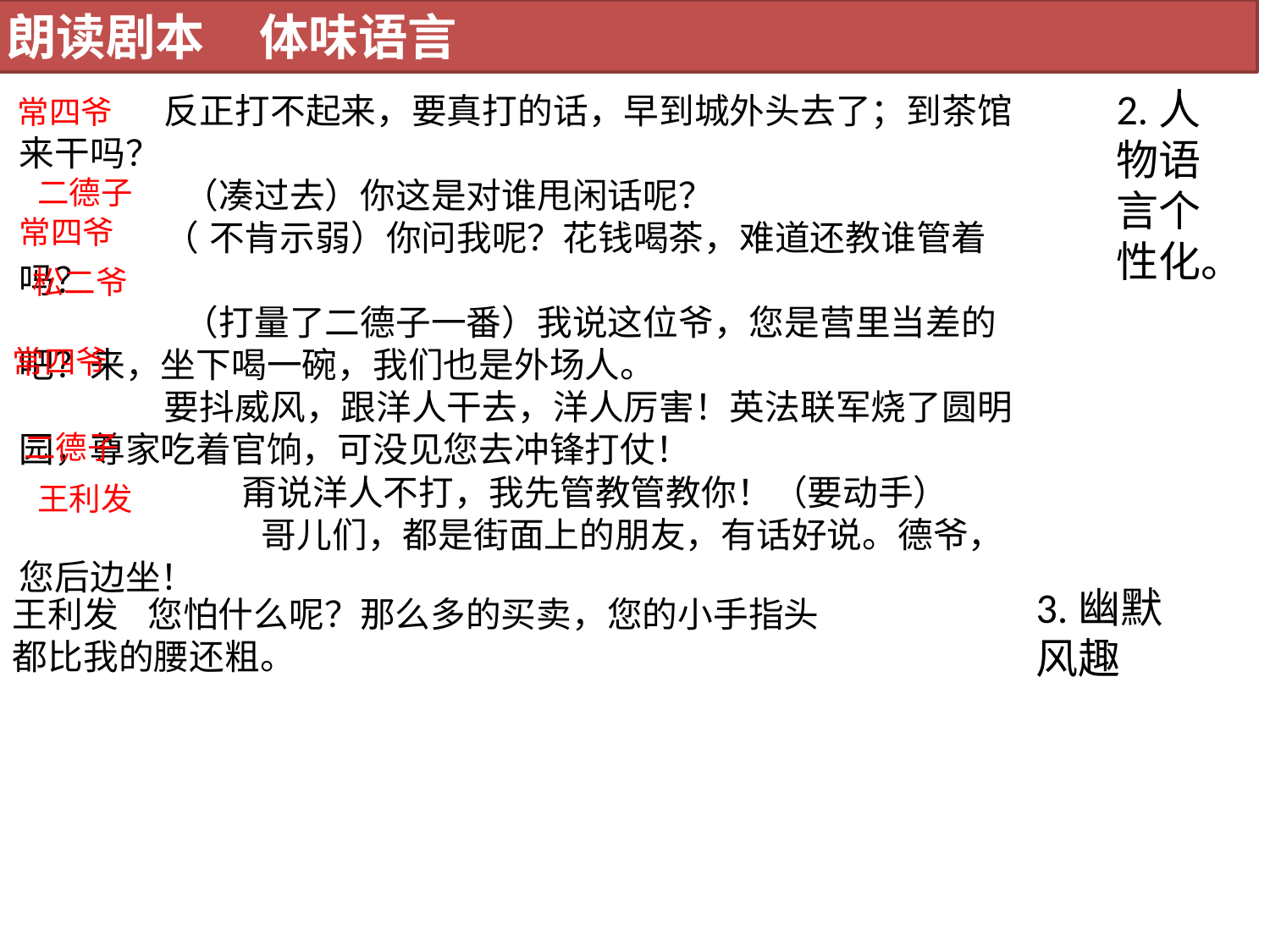

朗读剧本    体味语言
2.人物语言个性化。
              反正打不起来，要真打的话，早到城外头去了；到茶馆来干吗？
                （凑过去）你这是对谁甩闲话呢？
              （ 不肯示弱）你问我呢？花钱喝茶，难道还教谁管着吗？
                （打量了二德子一番）我说这位爷，您是营里当差的吧？来，坐下喝一碗，我们也是外场人。
              要抖威风，跟洋人干去，洋人厉害！英法联军烧了圆明园，尊家吃着官饷，可没见您去冲锋打仗！
                      甭说洋人不打，我先管教管教你！（要动手）
                        哥儿们，都是街面上的朋友，有话好说。德爷，您后边坐！
常四爷
二德子
常四爷
松二爷
常四爷
二德子
王利发
3.幽默风趣
王利发   您怕什么呢？那么多的买卖，您的小手指头都比我的腰还粗。